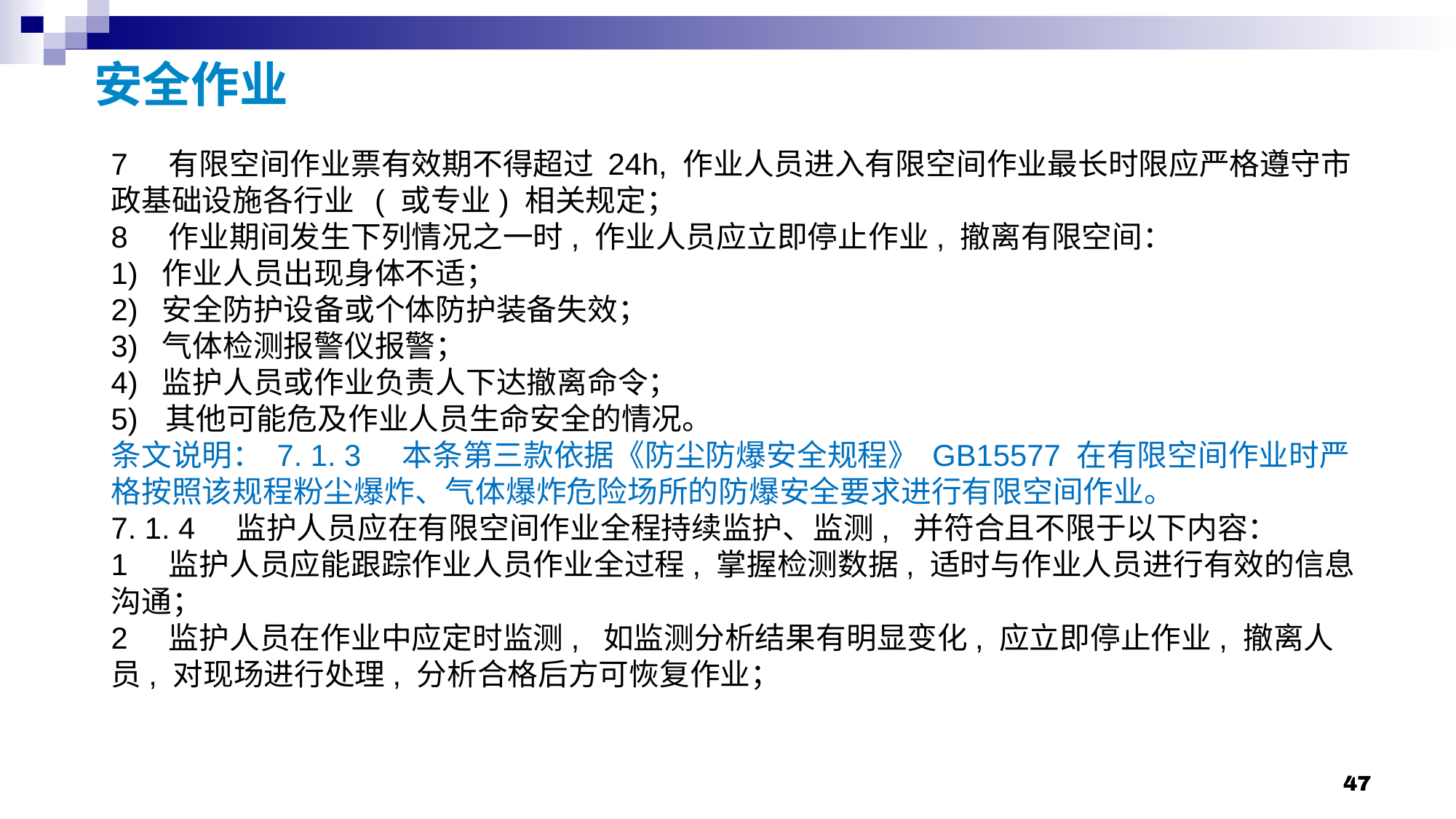

# 安全作业
7    有限空间作业票有效期不得超过 24h, 作业人员进入有限空间作业最长时限应严格遵守市政基础设施各行业  ( 或专业) 相关规定；
8    作业期间发生下列情况之一时, 作业人员应立即停止作业, 撤离有限空间：
1)  作业人员出现身体不适；
2)  安全防护设备或个体防护装备失效；
3)  气体检测报警仪报警；
4)  监护人员或作业负责人下达撤离命令；
其他可能危及作业人员生命安全的情况。
条文说明： 7. 1. 3    本条第三款依据《防尘防爆安全规程》 GB15577 在有限空间作业时严格按照该规程粉尘爆炸、气体爆炸危险场所的防爆安全要求进行有限空间作业。
7. 1. 4    监护人员应在有限空间作业全程持续监护、监测,  并符合且不限于以下内容：
1    监护人员应能跟踪作业人员作业全过程, 掌握检测数据, 适时与作业人员进行有效的信息沟通；
2    监护人员在作业中应定时监测,  如监测分析结果有明显变化, 应立即停止作业, 撤离人员, 对现场进行处理, 分析合格后方可恢复作业；
47